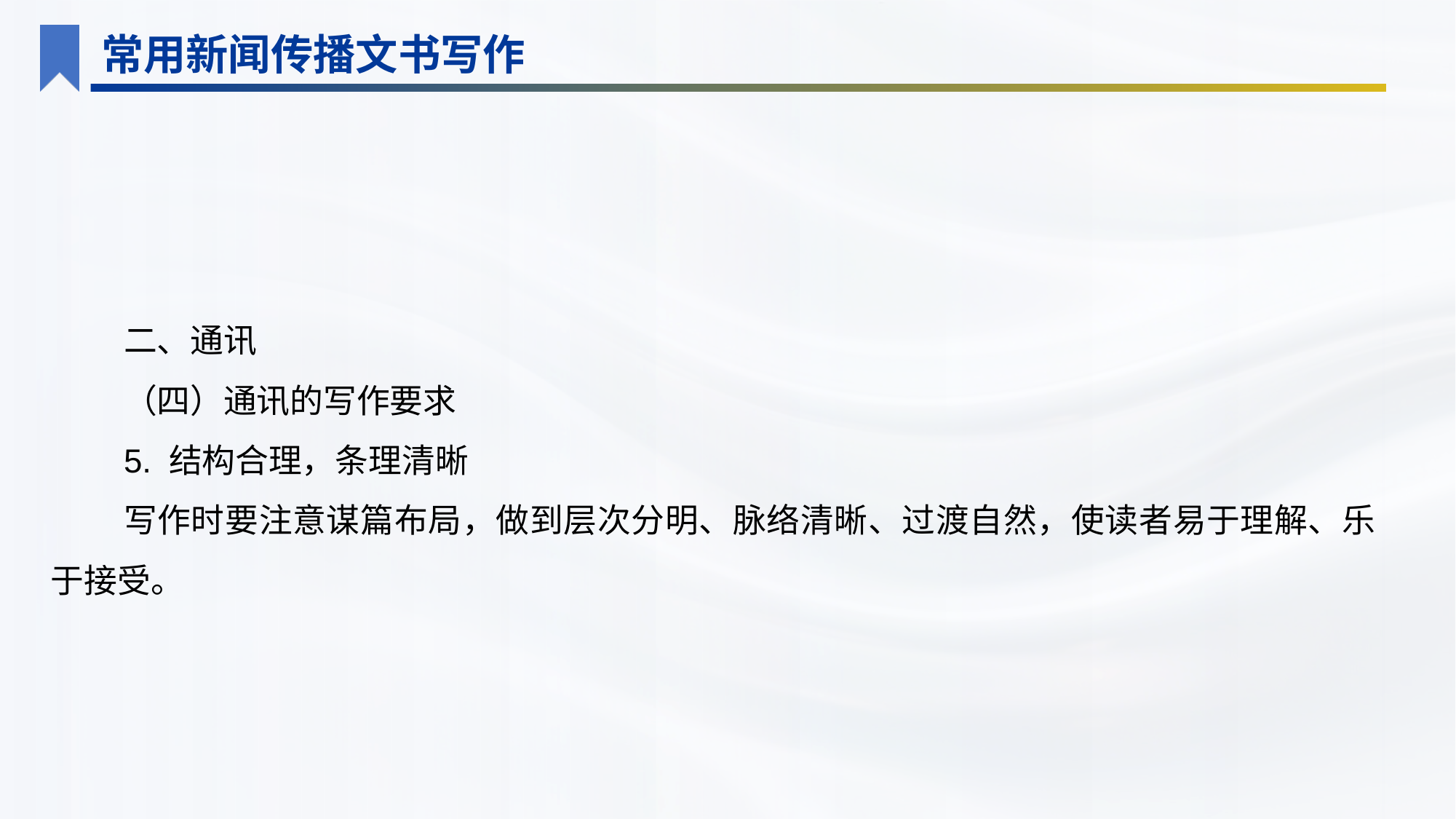

常用新闻传播文书写作
二、通讯
（四）通讯的写作要求
5. 结构合理，条理清晰
写作时要注意谋篇布局，做到层次分明、脉络清晰、过渡自然，使读者易于理解、乐于接受。